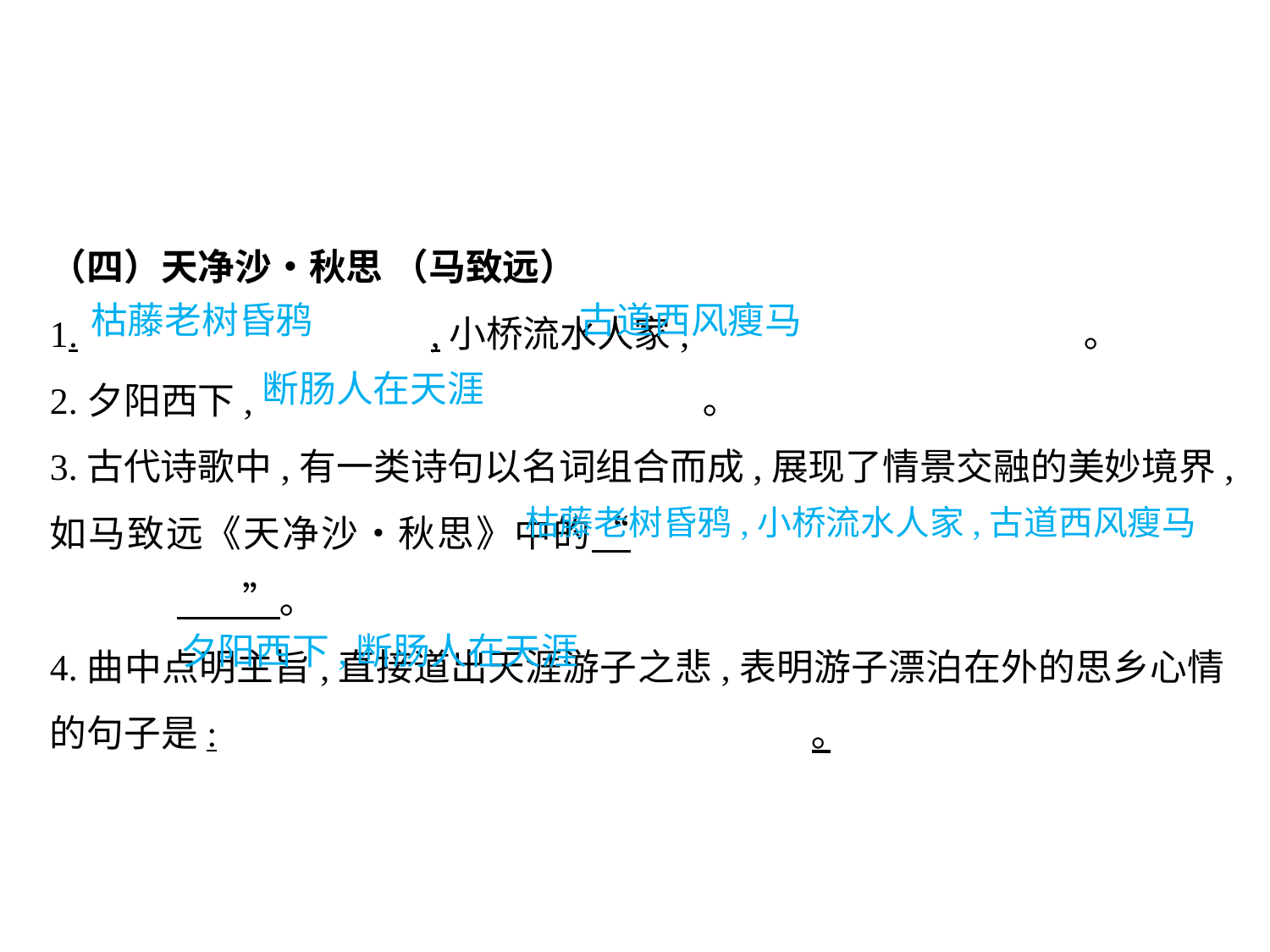

（四）天净沙•秋思 （马致远）
1.			,小桥流水人家,			 ｡
2.夕阳西下,				 ｡
3.古代诗歌中,有一类诗句以名词组合而成,展现了情景交融的美妙境界,如马致远《天净沙•秋思》中的“						        ”｡
4.曲中点明主旨,直接道出天涯游子之悲,表明游子漂泊在外的思乡心情的句子是:					｡
枯藤老树昏鸦
古道西风瘦马
断肠人在天涯
枯藤老树昏鸦,小桥流水人家,古道西风瘦马
夕阳西下,断肠人在天涯